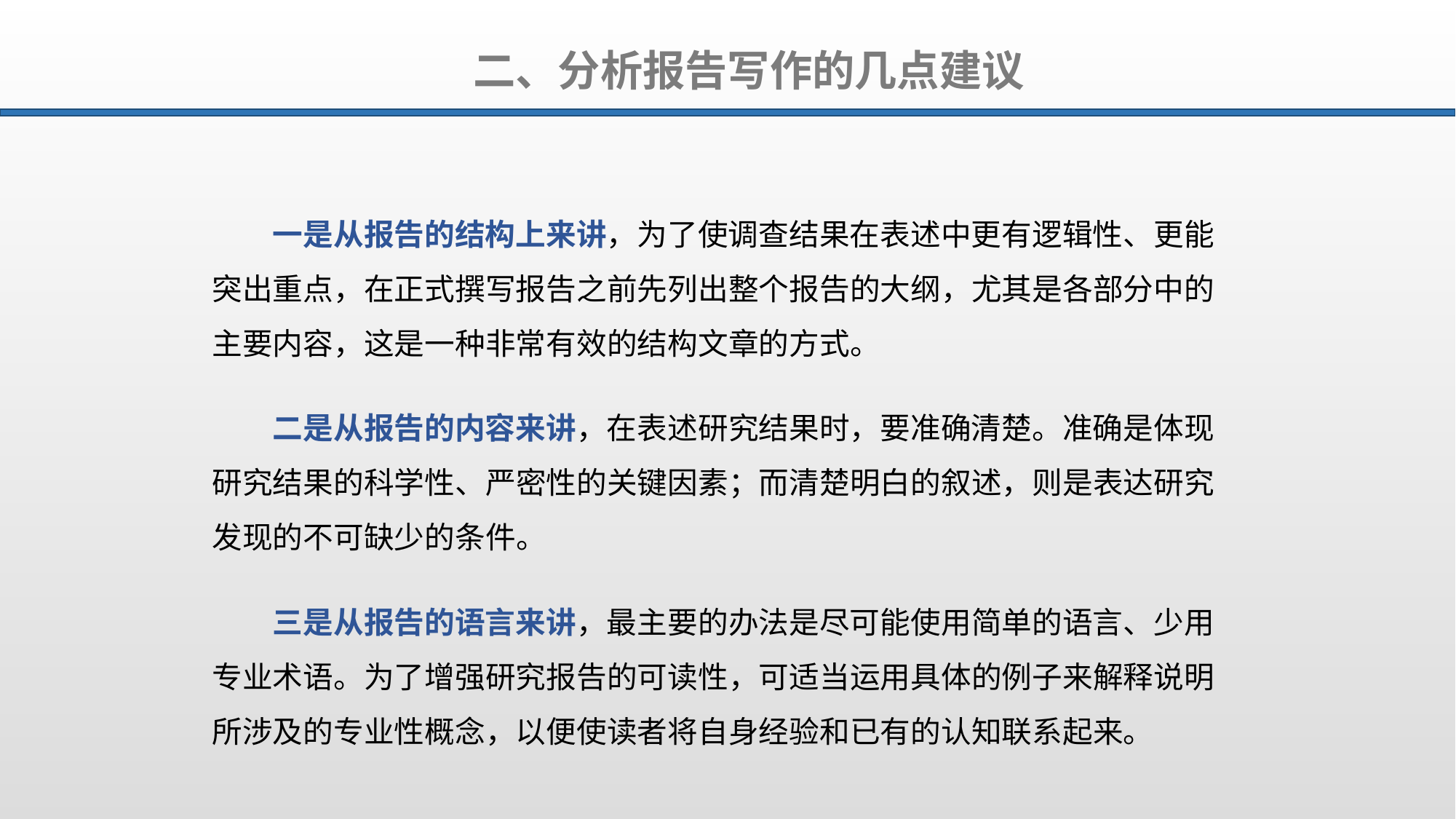

二、分析报告写作的几点建议

一是从报告的结构上来讲，为了使调查结果在表述中更有逻辑性、更能突出重点，在正式撰写报告之前先列出整个报告的大纲，尤其是各部分中的主要内容，这是一种非常有效的结构文章的方式。
二是从报告的内容来讲，在表述研究结果时，要准确清楚。准确是体现研究结果的科学性、严密性的关键因素；而清楚明白的叙述，则是表达研究发现的不可缺少的条件。
三是从报告的语言来讲，最主要的办法是尽可能使用简单的语言、少用专业术语。为了增强研究报告的可读性，可适当运用具体的例子来解释说明所涉及的专业性概念，以便使读者将自身经验和已有的认知联系起来。